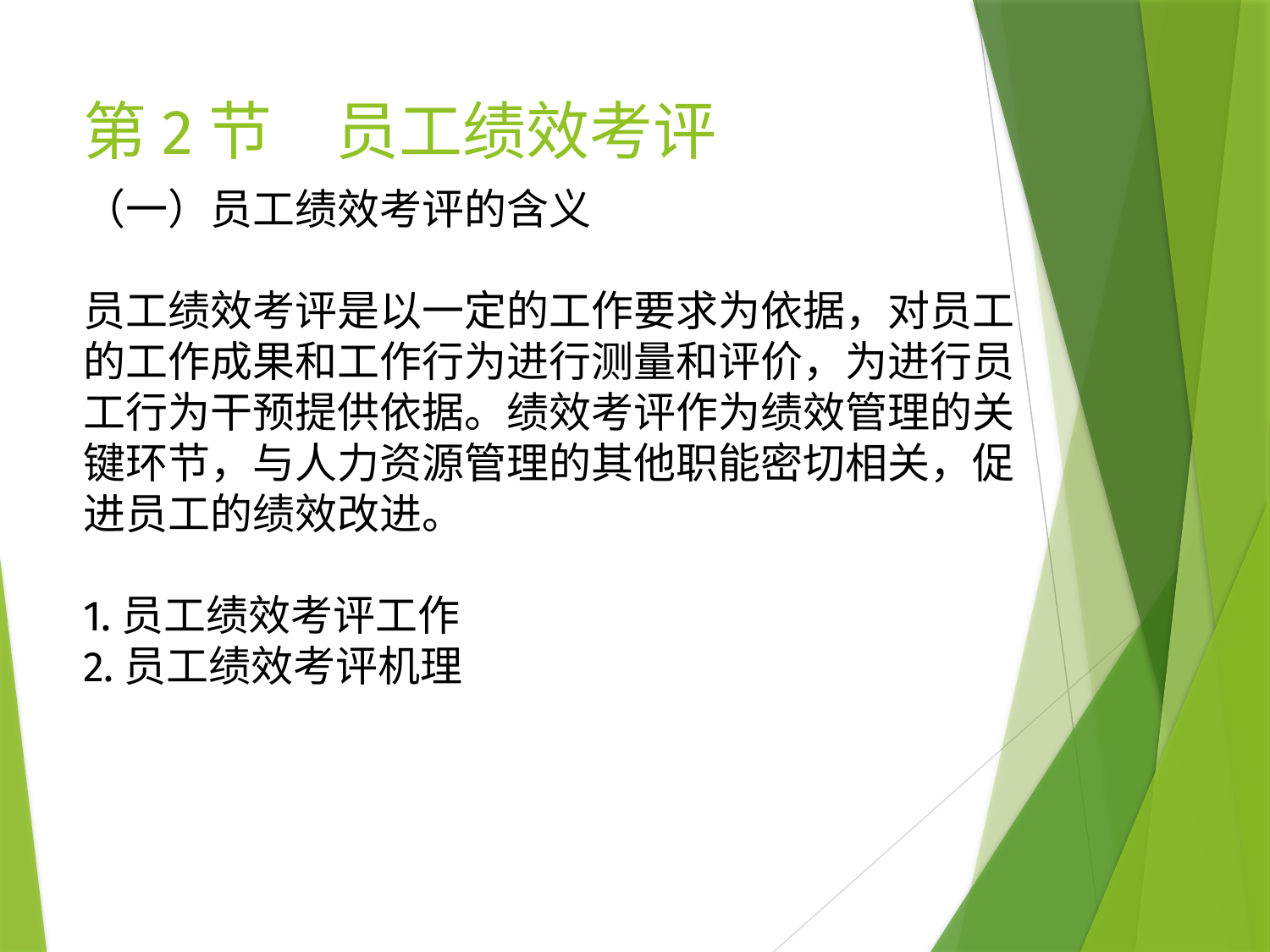

# 第2节　员工绩效考评
（一）员工绩效考评的含义

员工绩效考评是以一定的工作要求为依据，对员工的工作成果和工作行为进行测量和评价，为进行员工行为干预提供依据。绩效考评作为绩效管理的关键环节，与人力资源管理的其他职能密切相关，促进员工的绩效改进。

1.员工绩效考评工作
2.员工绩效考评机理